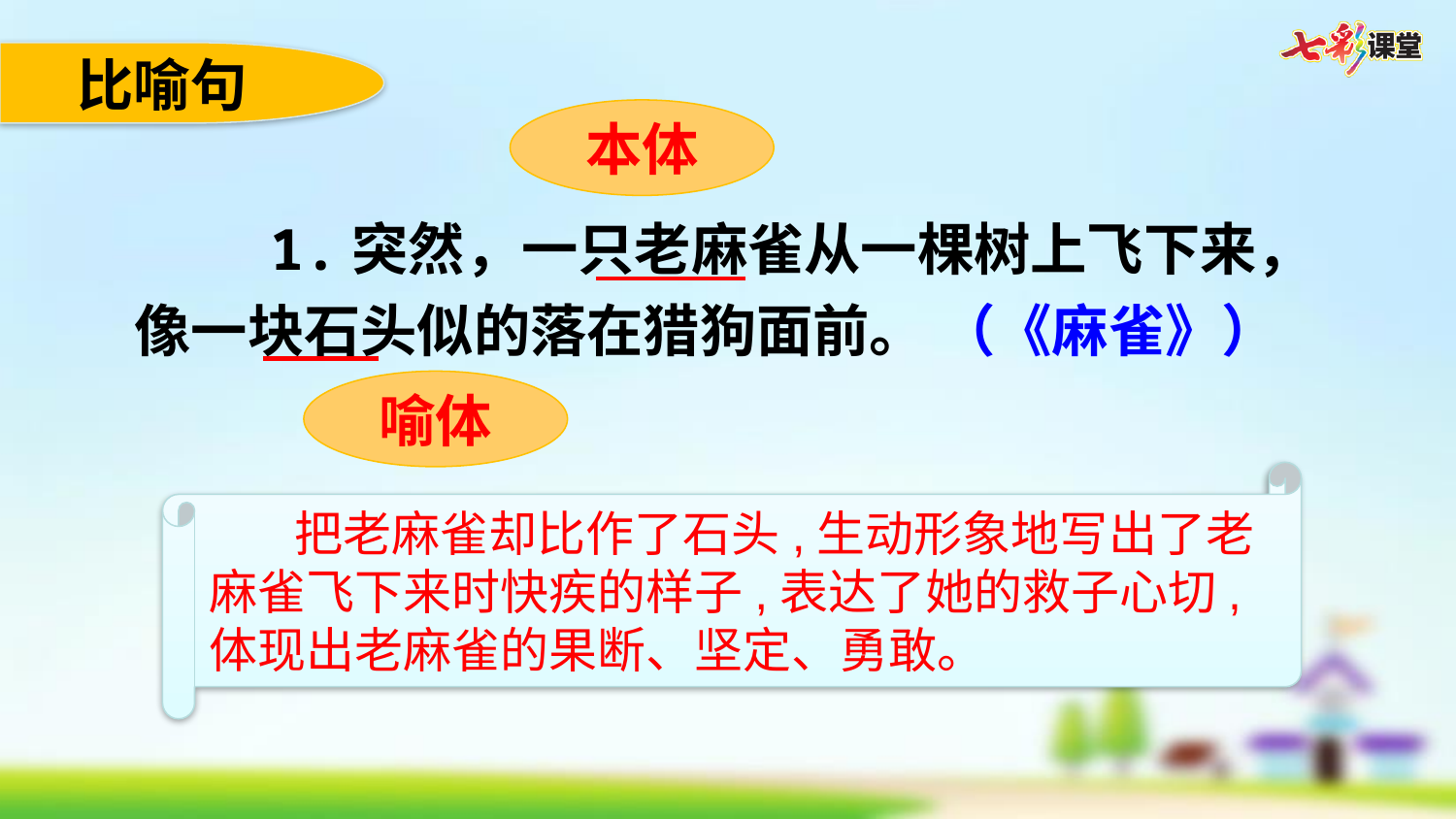

比喻句
本体
    1.突然，一只老麻雀从一棵树上飞下来，像一块石头似的落在猎狗面前。 （《麻雀》）
喻体
把老麻雀却比作了石头,生动形象地写出了老麻雀飞下来时快疾的样子,表达了她的救子心切,体现出老麻雀的果断、坚定、勇敢。